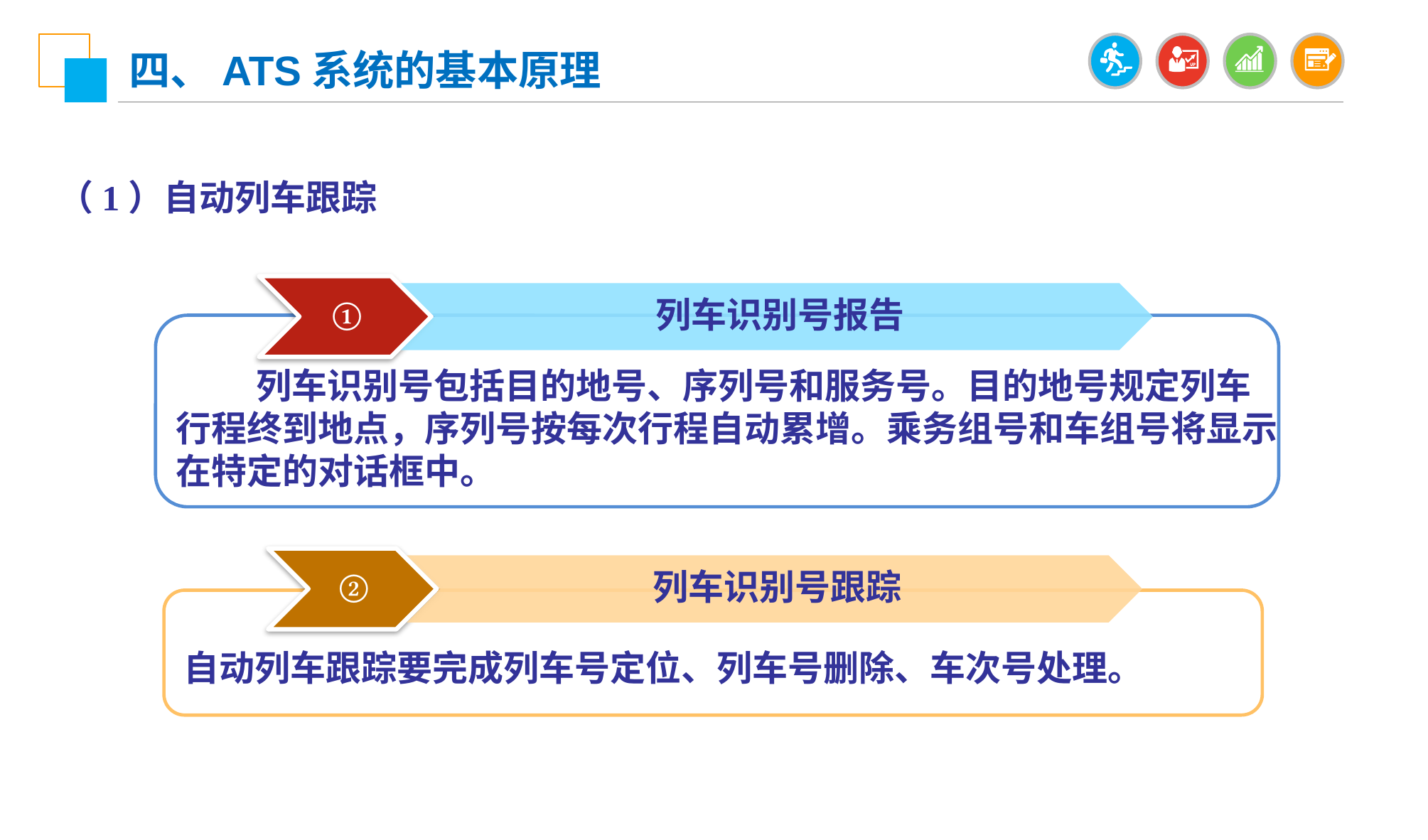

四、ATS系统的基本原理
（1）自动列车跟踪

①

列车识别号报告

         列车识别号包括目的地号、序列号和服务号。目的地号规定列车行程终到地点，序列号按每次行程自动累增。乘务组号和车组号将显示在特定的对话框中。

②

列车识别号跟踪

自动列车跟踪要完成列车号定位、列车号删除、车次号处理。